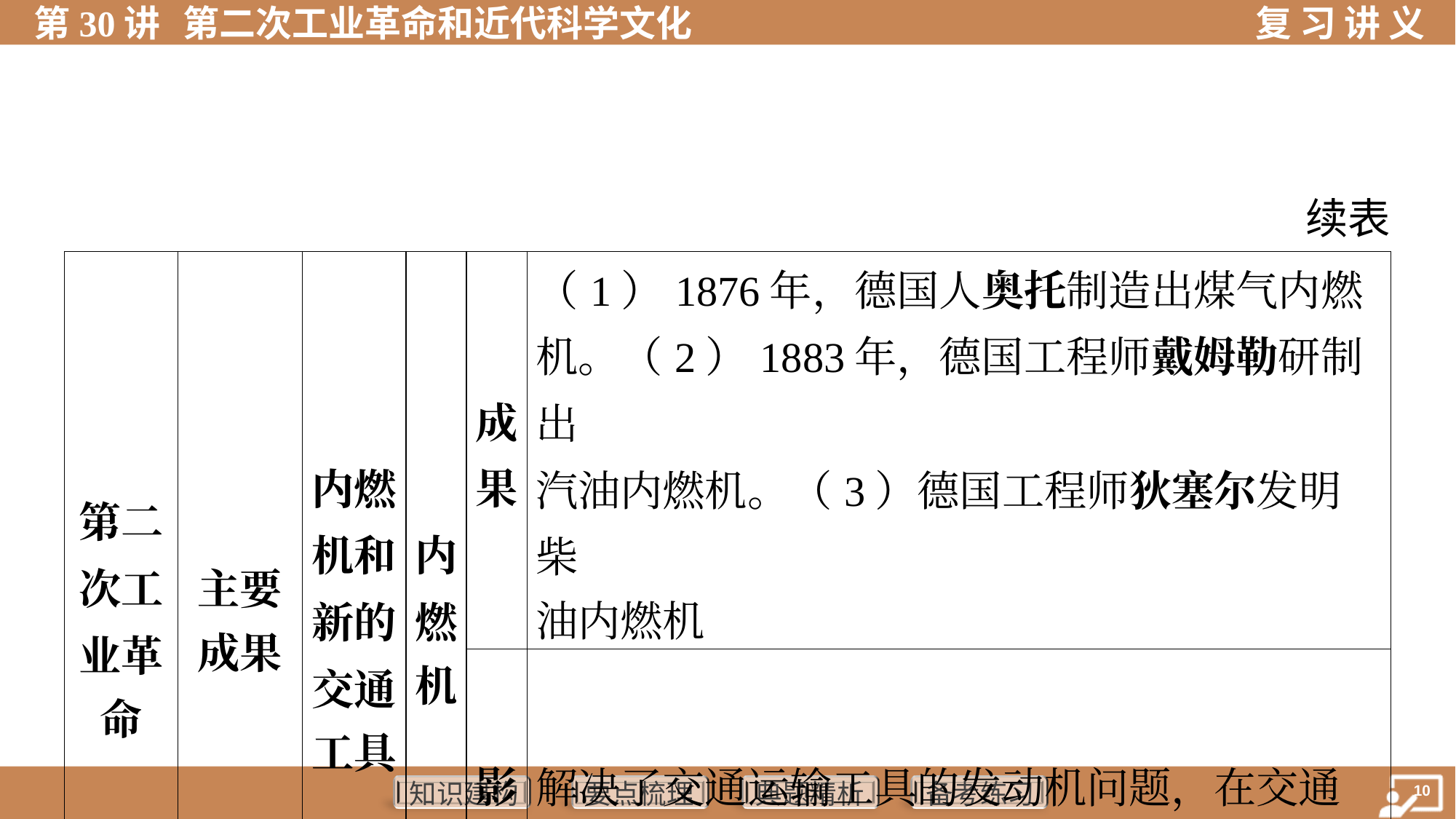

续表
| 第二 次工 业革 命 | 主要 成果 | 内燃 机和 新的 交通 工具 | 内 燃 机 | 成 果 | （1）1876年，德国人奥托制造出煤气内燃 机。（2）1883年，德国工程师戴姆勒研制出 汽油内燃机。（3）德国工程师狄塞尔发明柴 油内燃机 |  |  |  |  |
| --- | --- | --- | --- | --- | --- | --- | --- | --- | --- |
|  |  |  |  | 影 响 | 解决了交通运输工具的发动机问题，在交通 运输领域内引发了一场变革 |  |  |  |  |